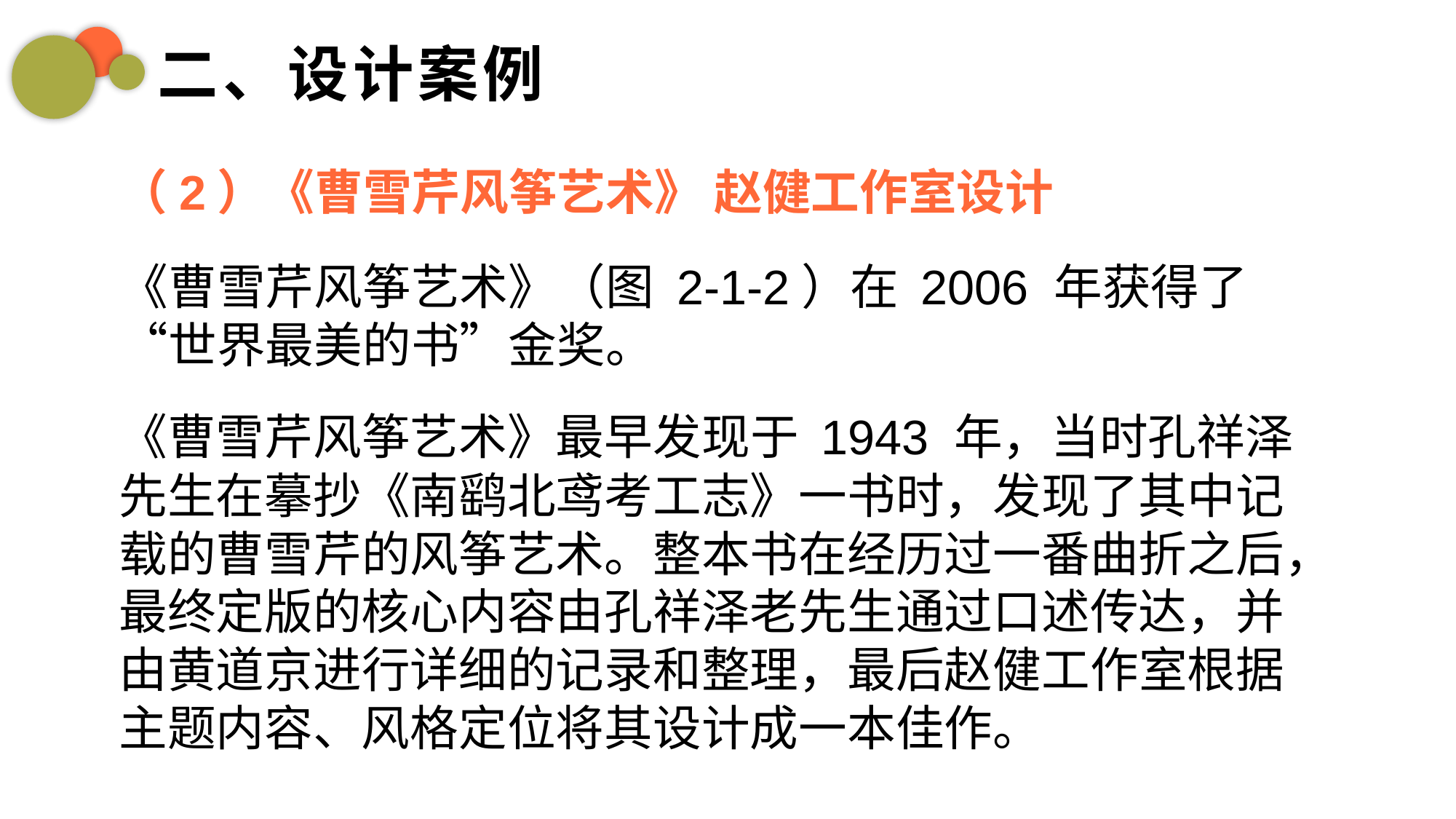

二、设计案例
（2）《曹雪芹风筝艺术》 赵健工作室设计
《曹雪芹风筝艺术》（图 2-1-2）在 2006 年获得了“世界最美的书”金奖。
《曹雪芹风筝艺术》最早发现于 1943 年，当时孔祥泽先生在摹抄《南鹞北鸢考工志》一书时，发现了其中记载的曹雪芹的风筝艺术。整本书在经历过一番曲折之后，最终定版的核心内容由孔祥泽老先生通过口述传达，并由黄道京进行详细的记录和整理，最后赵健工作室根据主题内容、风格定位将其设计成一本佳作。